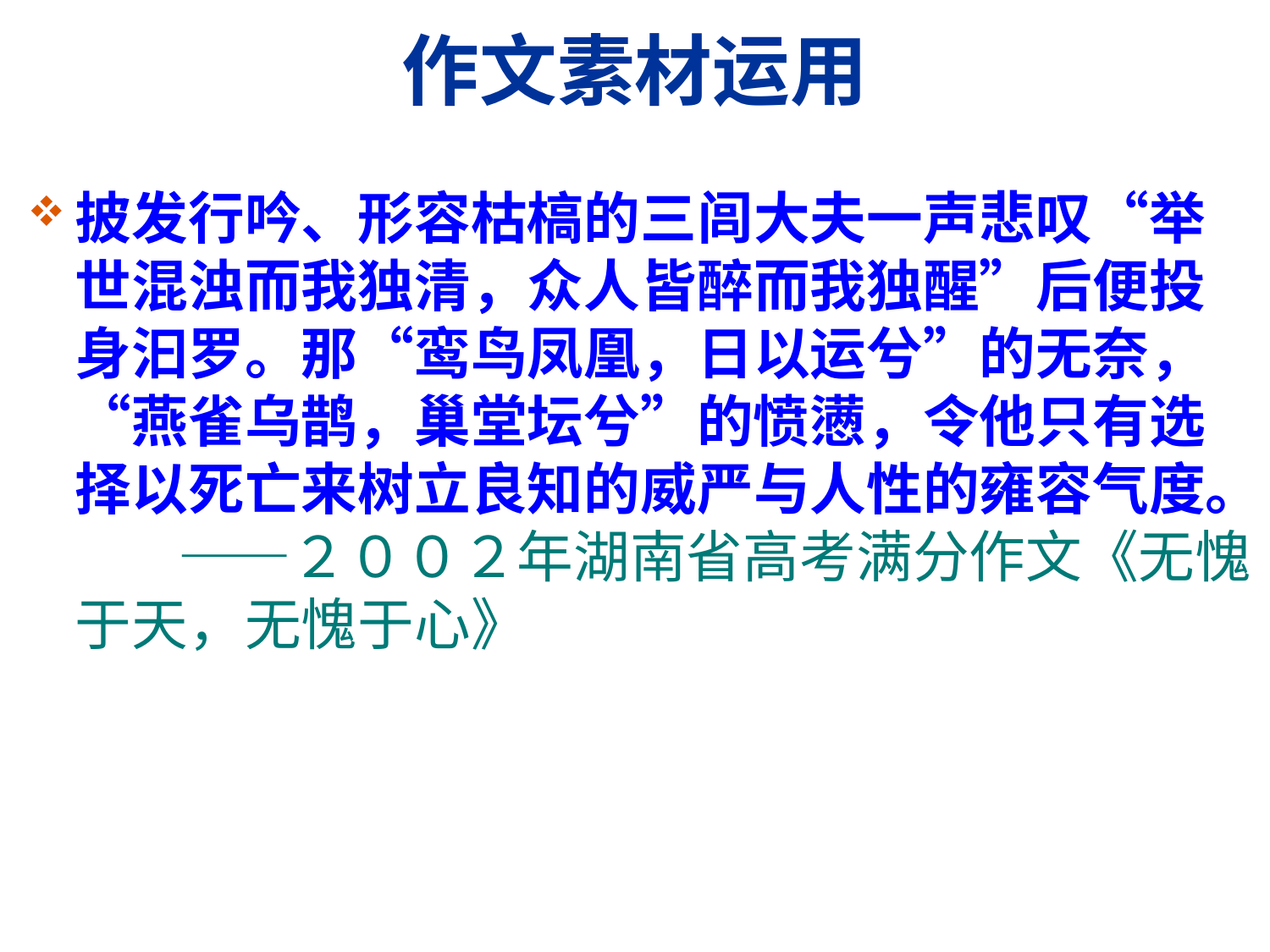

# 作文素材运用
披发行吟、形容枯槁的三闾大夫一声悲叹“举世混浊而我独清，众人皆醉而我独醒”后便投身汩罗。那“鸾鸟凤凰，日以运兮”的无奈，“燕雀乌鹊，巢堂坛兮”的愤懑，令他只有选择以死亡来树立良知的威严与人性的雍容气度。        ——２００２年湖南省高考满分作文《无愧于天，无愧于心》